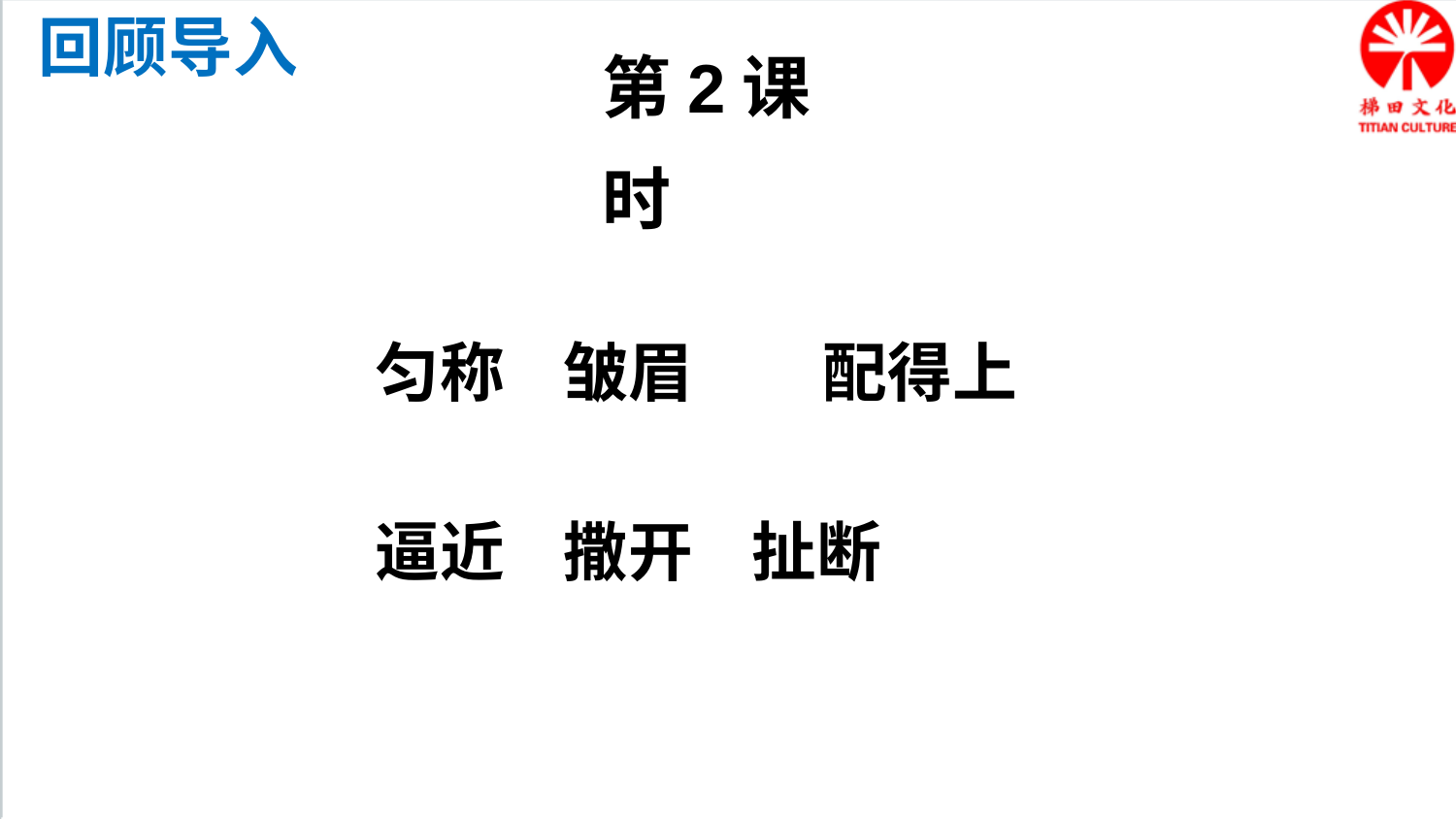

回顾导入
第2课时
匀称    皱眉　　配得上
逼近    撒开    扯断